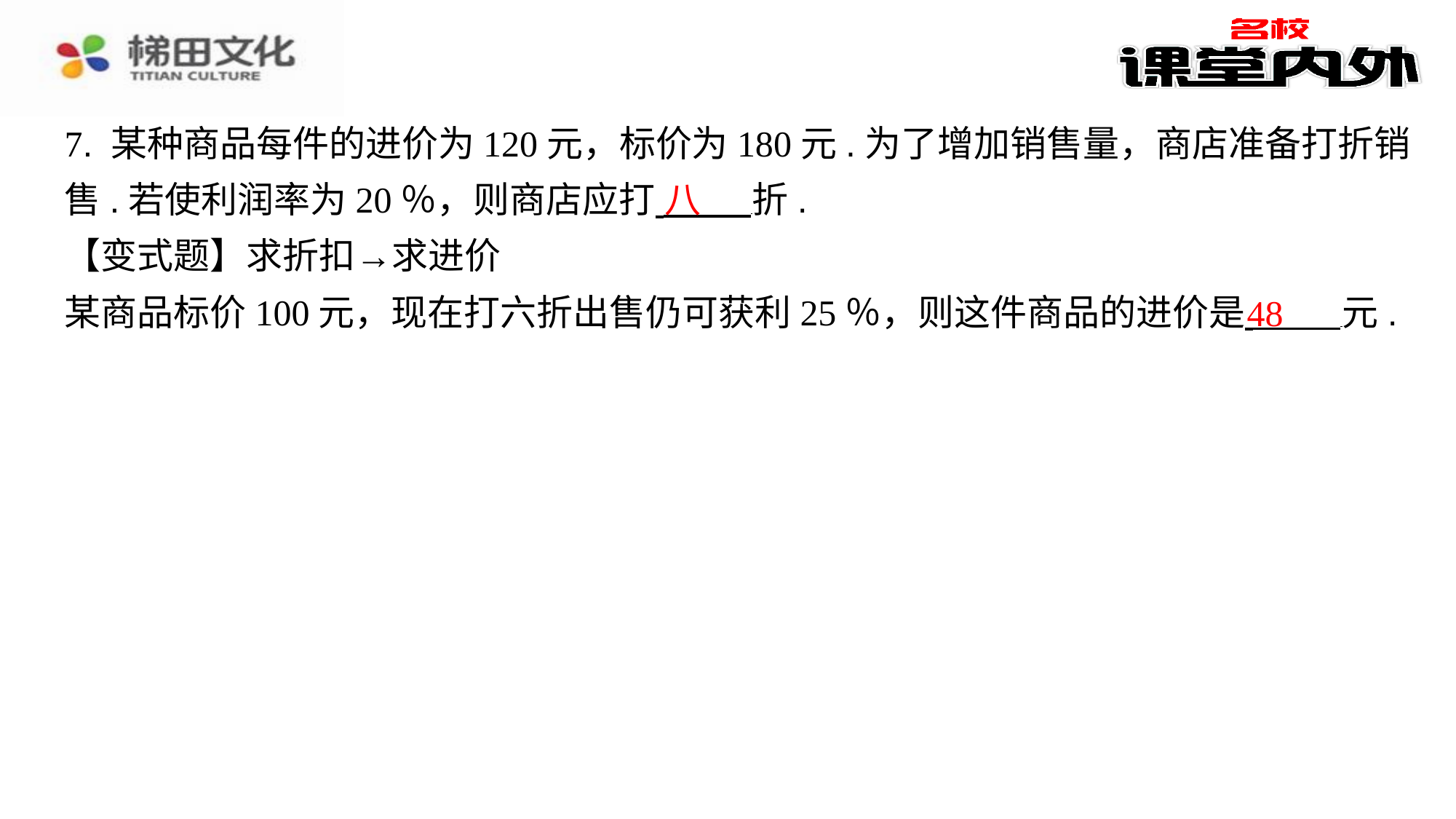

7. 某种商品每件的进价为120元，标价为180元.为了增加销售量，商店准备打折销
售.若使利润率为20％，则商店应打               折.
【变式题】求折扣→求进价
某商品标价100元，现在打六折出售仍可获利25％，则这件商品的进价是               元.
八
48